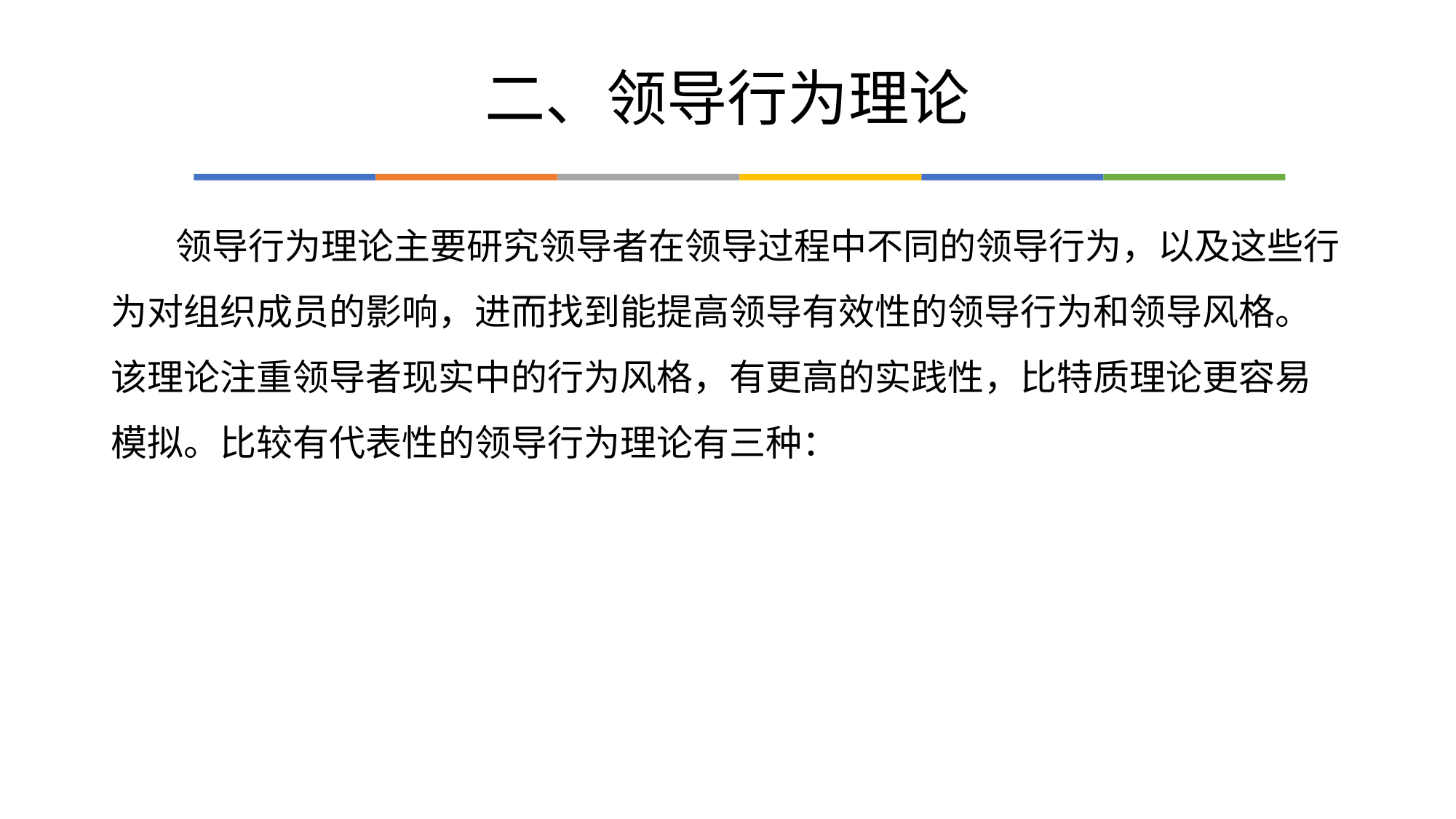

# 二、领导行为理论
领导行为理论主要研究领导者在领导过程中不同的领导行为，以及这些行为对组织成员的影响，进而找到能提高领导有效性的领导行为和领导风格。该理论注重领导者现实中的行为风格，有更高的实践性，比特质理论更容易模拟。比较有代表性的领导行为理论有三种：